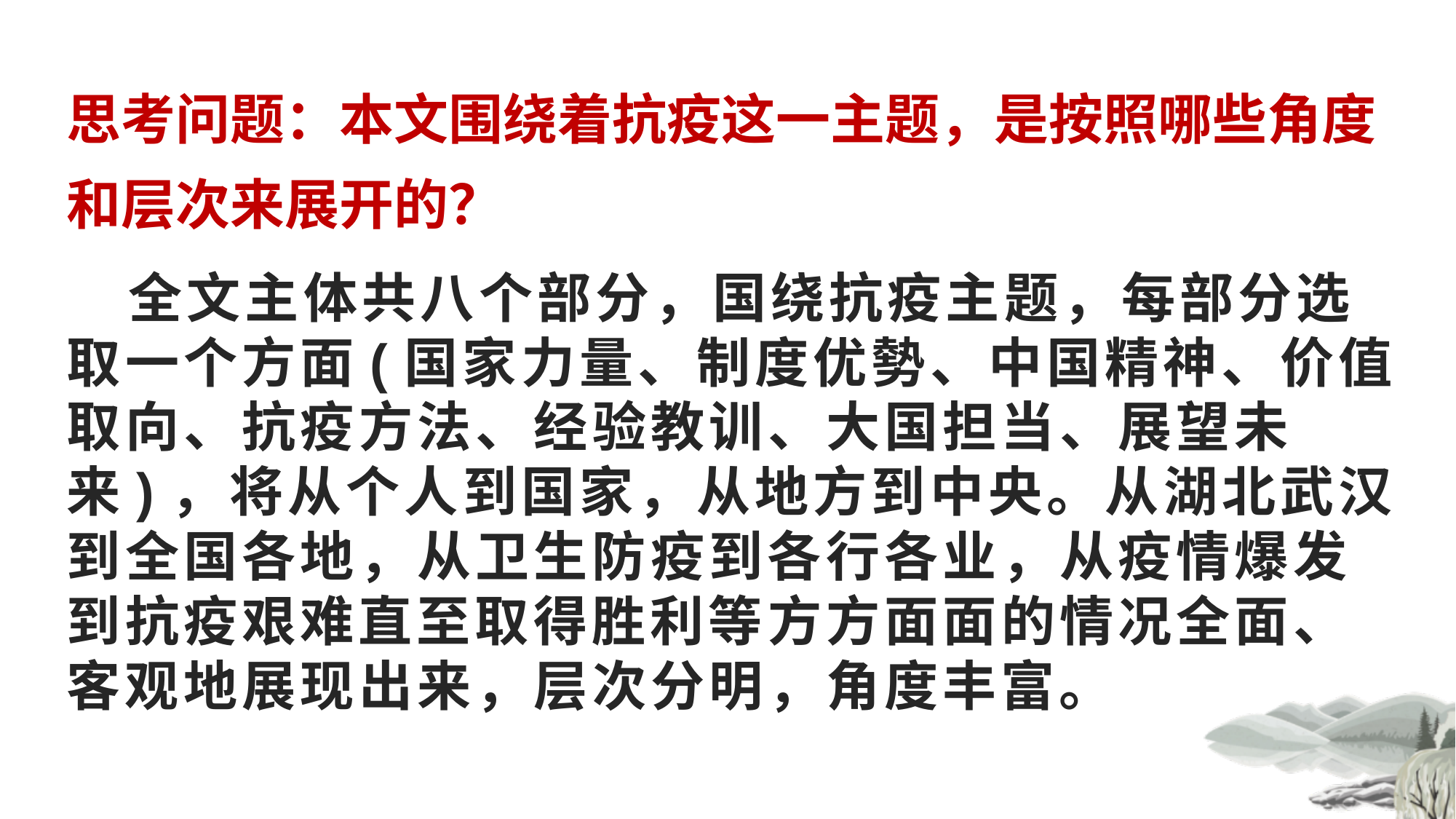

思考问题：本文围绕着抗疫这一主题，是按照哪些角度和层次来展开的？
# 全文主体共八个部分，国绕抗疫主题，每部分选取一个方面(国家力量、制度优勢、中国精神、价值取向、抗疫方法、经验教训、大国担当、展望未来)，将从个人到国家，从地方到中央。从湖北武汉到全国各地，从卫生防疫到各行各业，从疫情爆发到抗疫艰难直至取得胜利等方方面面的情况全面、客观地展现出来，层次分明，角度丰富。